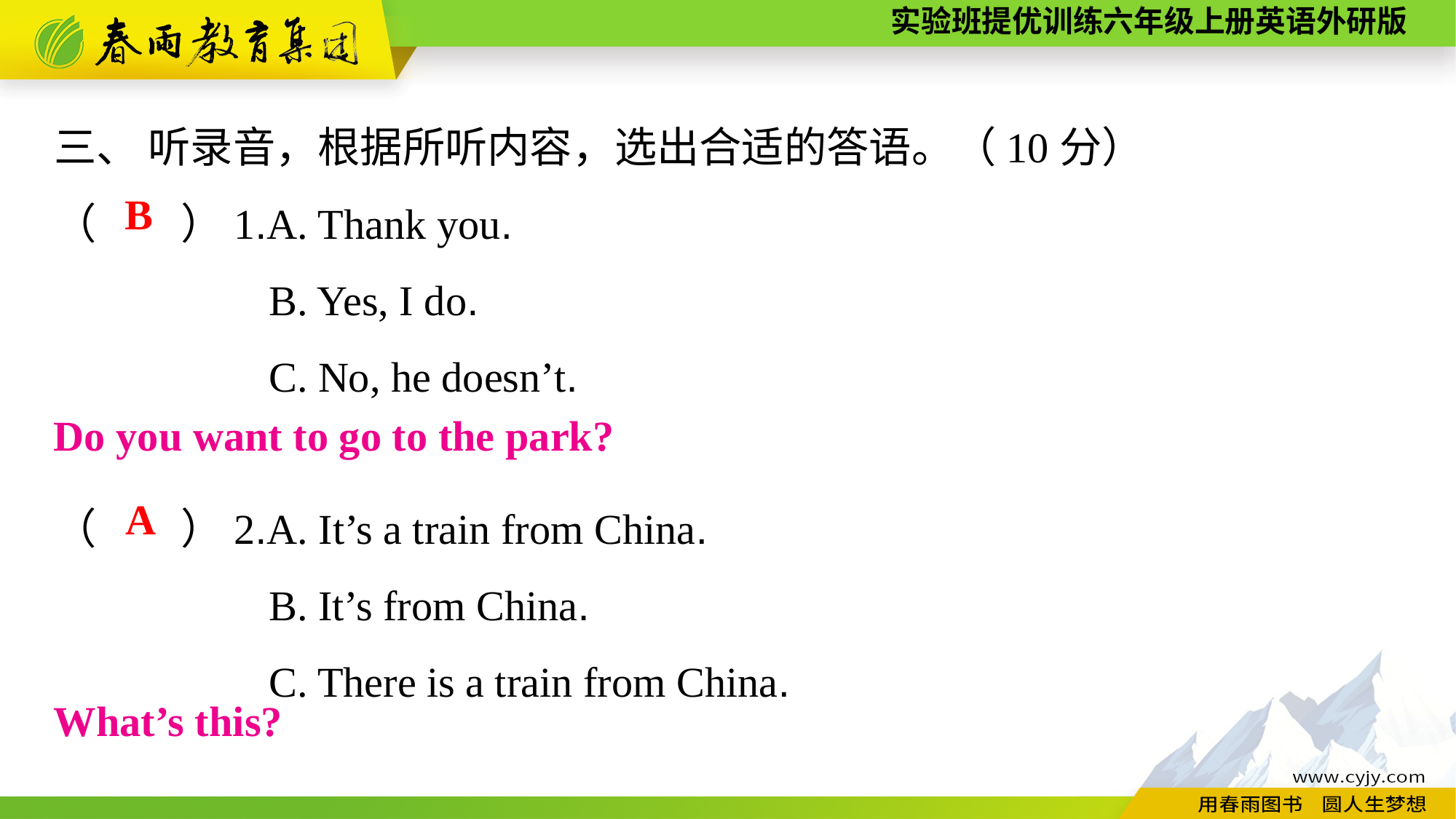

三、 听录音，根据所听内容，选出合适的答语。（10分）
（　　）1.A. Thank you.
B. Yes, I do.
C. No, he doesn’t.

（　　）2.A. It’s a train from China.
B. It’s from China.
C. There is a train from China.
B
Do you want to go to the park?
A
What’s this?